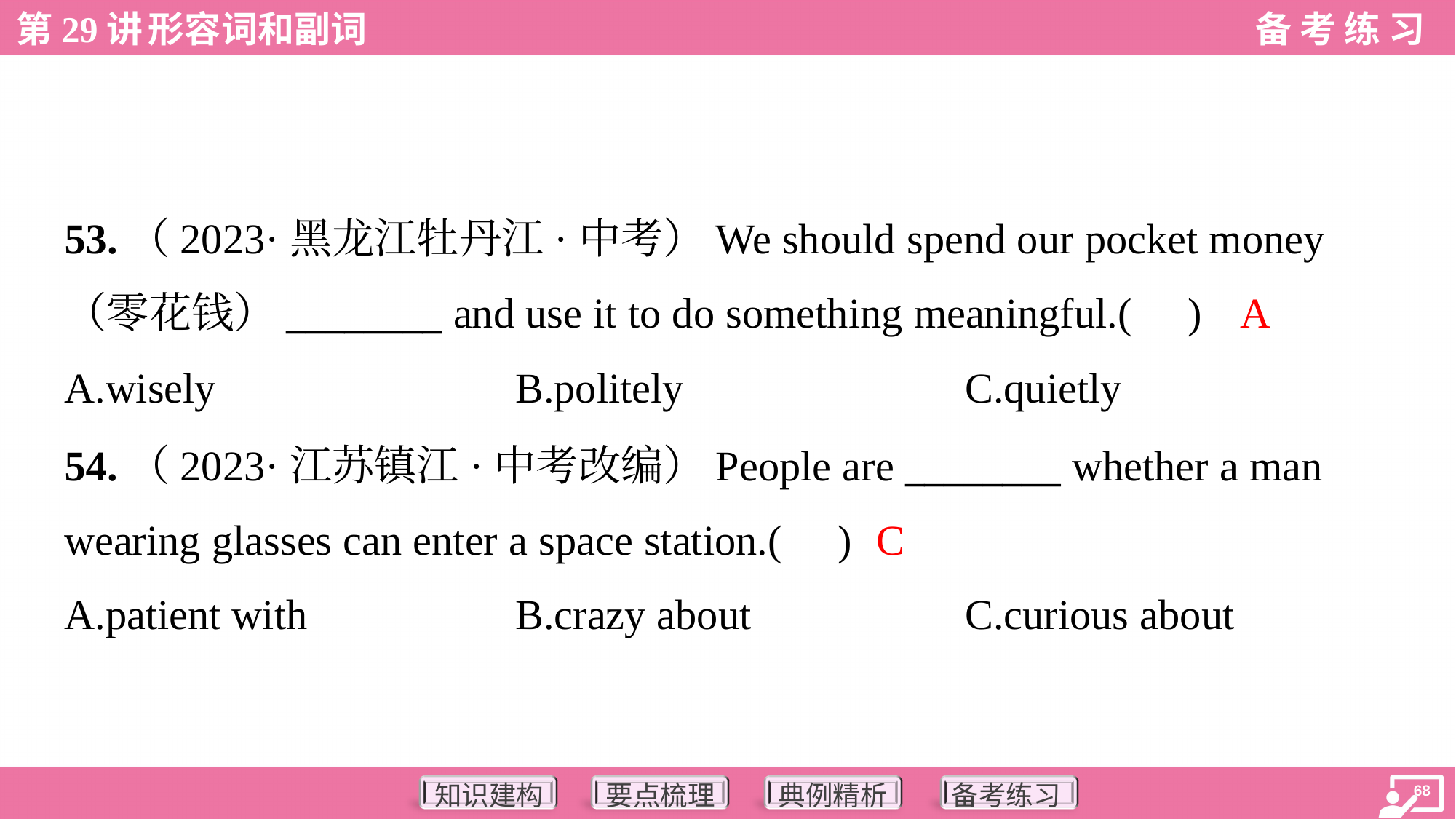

53.（2023·黑龙江牡丹江·中考）We should spend our pocket money
（零花钱）________ and use it to do something meaningful.(     )
A
A.wisely	B.politely	C.quietly
54.（2023·江苏镇江·中考改编）People are ________ whether a man
wearing glasses can enter a space station.(     )
C
A.patient with	B.crazy about	C.curious about